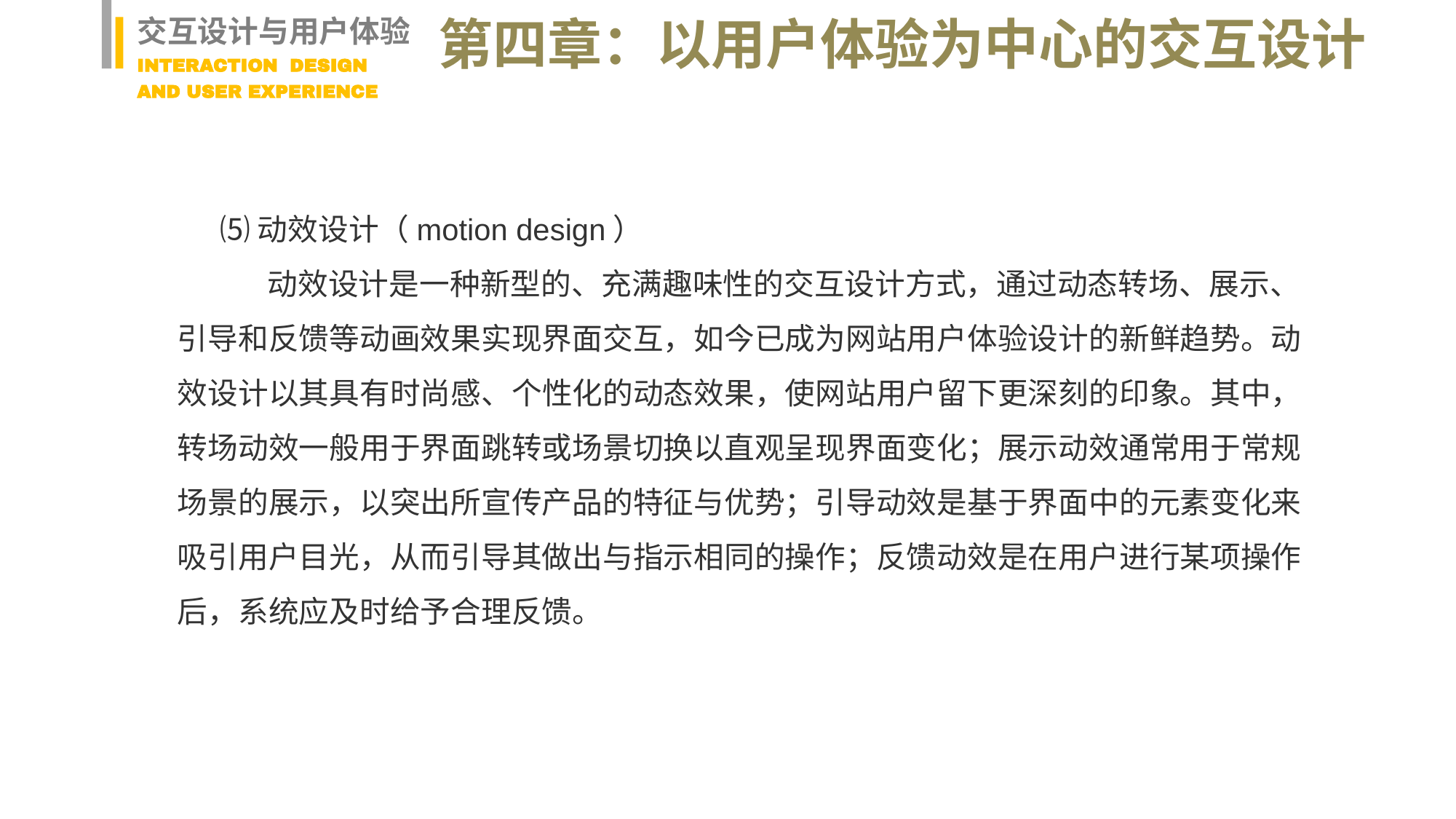

交互设计与用户体验
INTERACTION  DESIGN
AND USER EXPERIENCE
第四章：以用户体验为中心的交互设计

⑸动效设计（motion design）
      动效设计是一种新型的、充满趣味性的交互设计方式，通过动态转场、展示、引导和反馈等动画效果实现界面交互，如今已成为网站用户体验设计的新鲜趋势。动效设计以其具有时尚感、个性化的动态效果，使网站用户留下更深刻的印象。其中，转场动效一般用于界面跳转或场景切换以直观呈现界面变化；展示动效通常用于常规场景的展示，以突出所宣传产品的特征与优势；引导动效是基于界面中的元素变化来吸引用户目光，从而引导其做出与指示相同的操作；反馈动效是在用户进行某项操作后，系统应及时给予合理反馈。